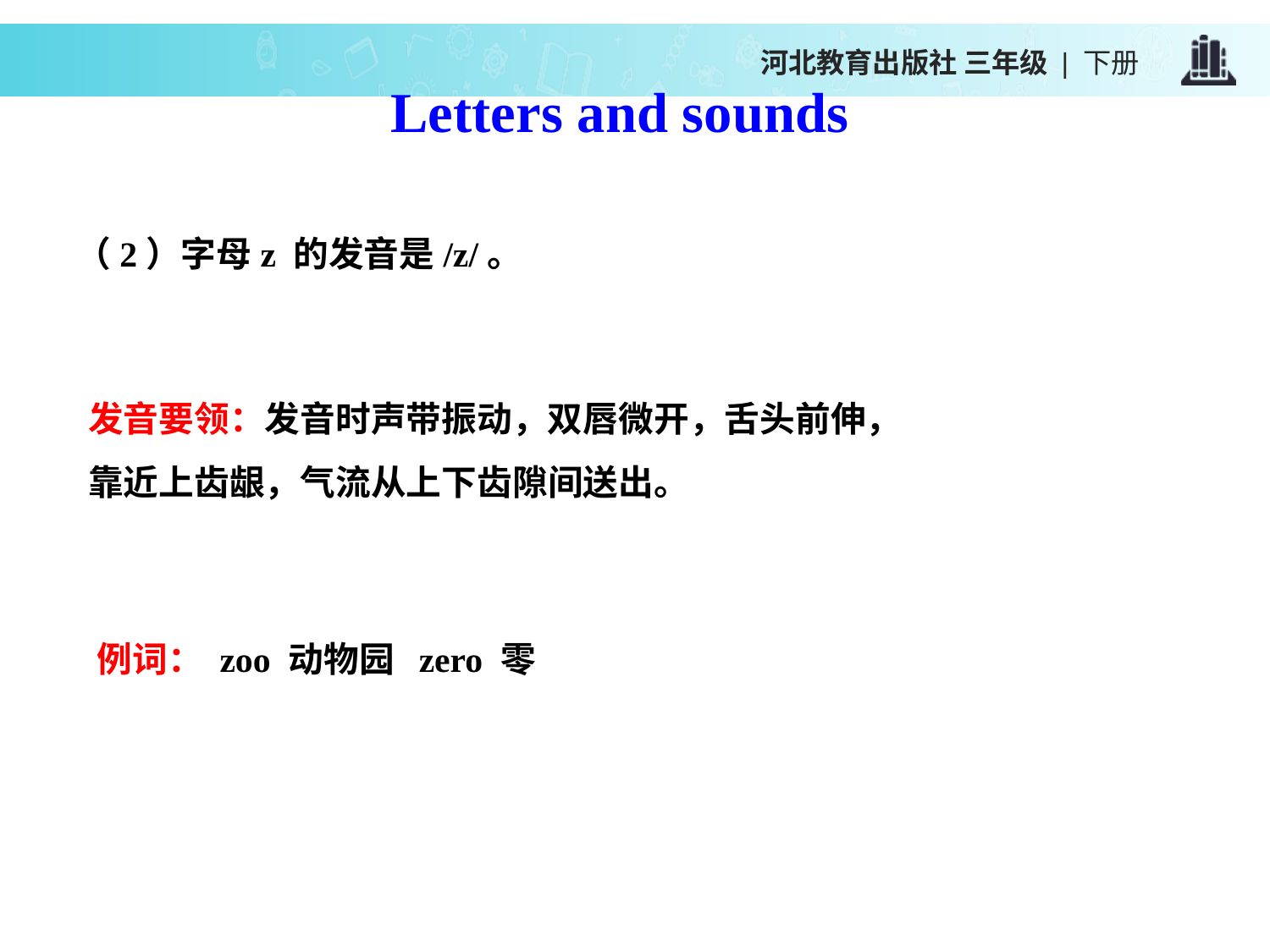

河北教育出版社 三年级 | 下册
Letters and sounds
（2）字母z 的发音是/z/。
发音要领：发音时声带振动，双唇微开，舌头前伸，
靠近上齿龈，气流从上下齿隙间送出。
例词： zoo 动物园  zero 零